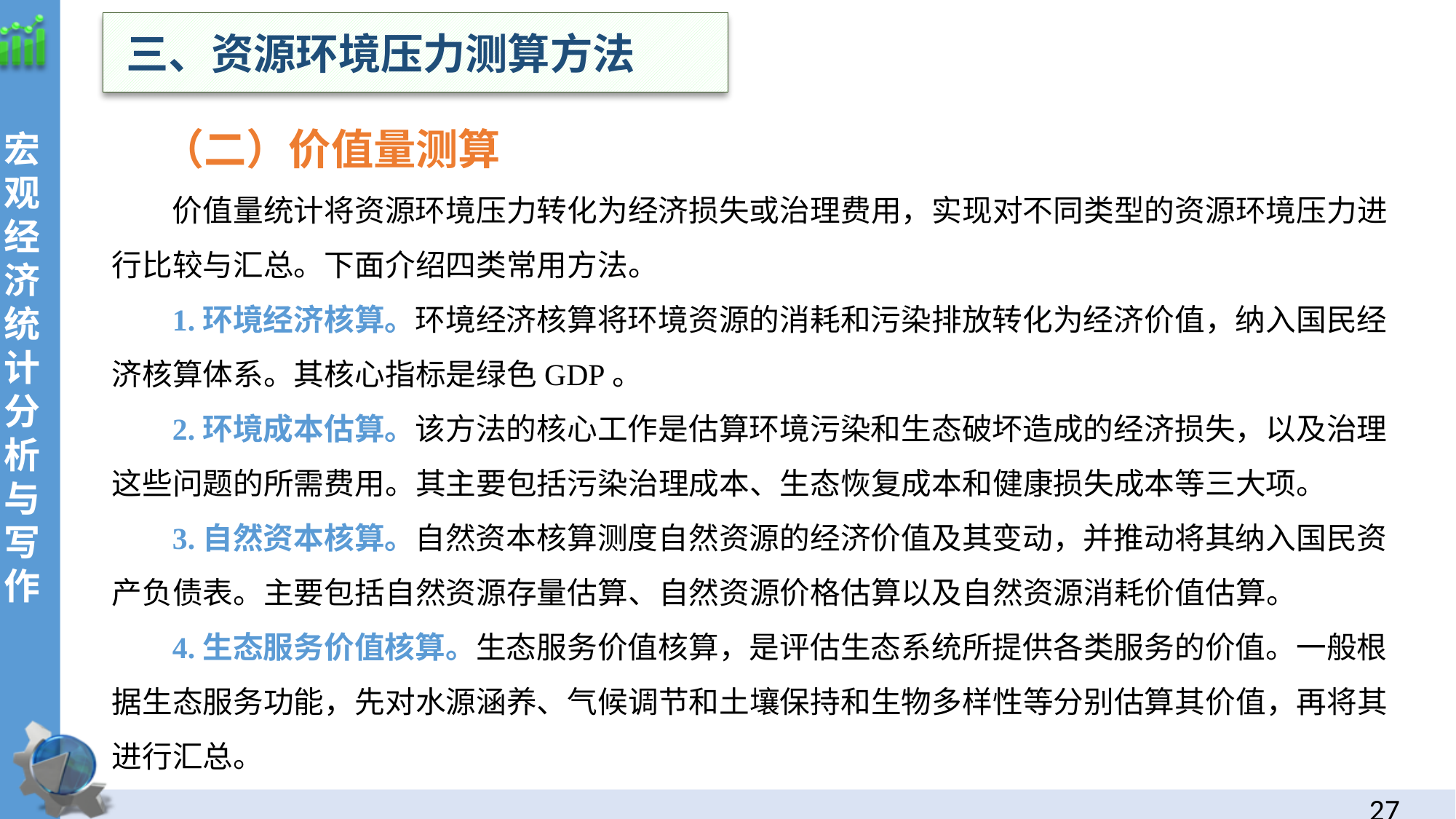

三、资源环境压力测算方法
       （二）价值量测算
价值量统计将资源环境压力转化为经济损失或治理费用，实现对不同类型的资源环境压力进行比较与汇总。下面介绍四类常用方法。
1.环境经济核算。环境经济核算将环境资源的消耗和污染排放转化为经济价值，纳入国民经济核算体系。其核心指标是绿色GDP。
2.环境成本估算。该方法的核心工作是估算环境污染和生态破坏造成的经济损失，以及治理这些问题的所需费用。其主要包括污染治理成本、生态恢复成本和健康损失成本等三大项。
3.自然资本核算。自然资本核算测度自然资源的经济价值及其变动，并推动将其纳入国民资产负债表。主要包括自然资源存量估算、自然资源价格估算以及自然资源消耗价值估算。
4.生态服务价值核算。生态服务价值核算，是评估生态系统所提供各类服务的价值。一般根据生态服务功能，先对水源涵养、气候调节和土壤保持和生物多样性等分别估算其价值，再将其进行汇总。
27